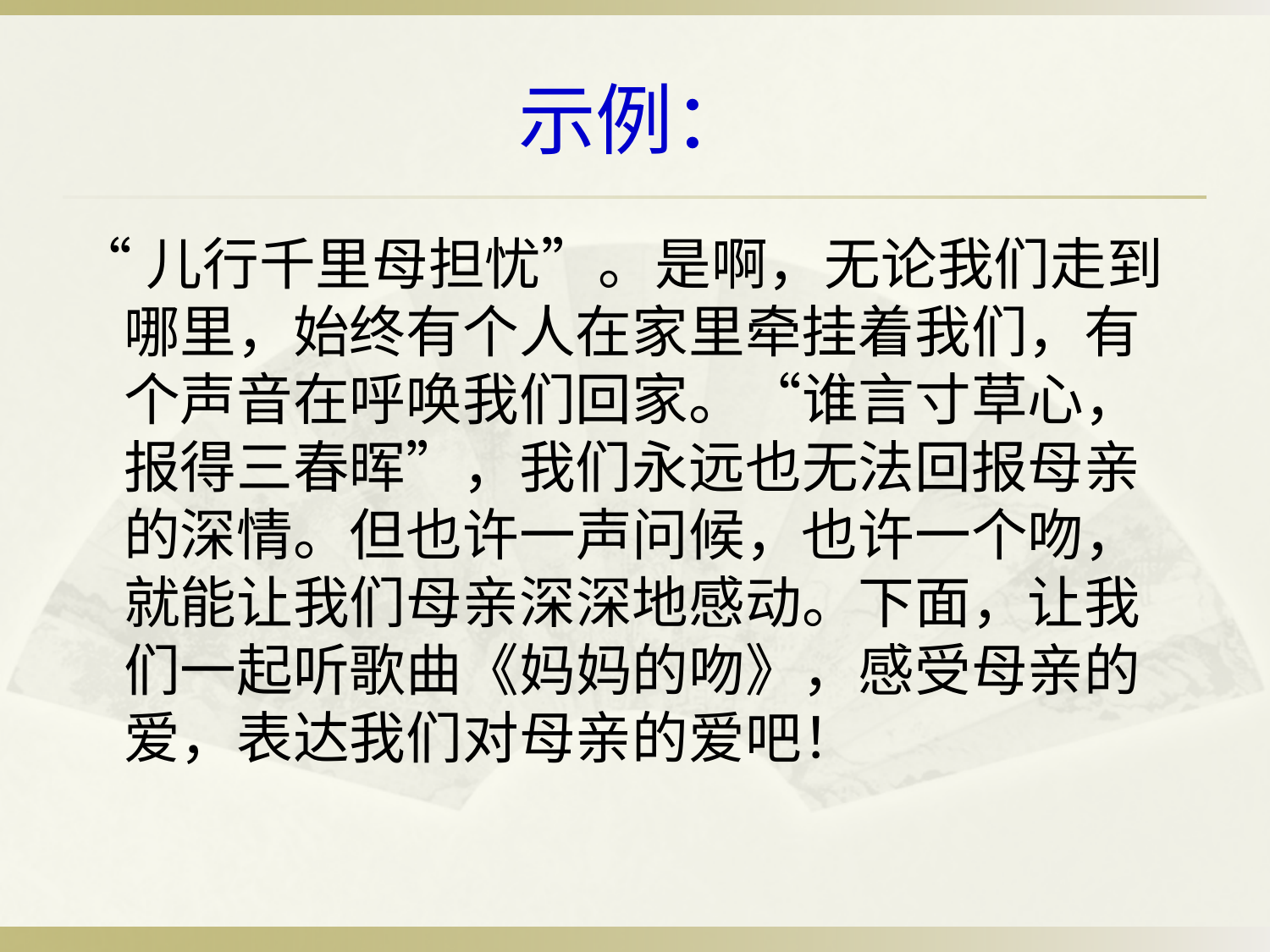

# 示例：
“儿行千里母担忧”。是啊，无论我们走到哪里，始终有个人在家里牵挂着我们，有个声音在呼唤我们回家。“谁言寸草心，报得三春晖”，我们永远也无法回报母亲的深情。但也许一声问候，也许一个吻，就能让我们母亲深深地感动。下面，让我们一起听歌曲《妈妈的吻》，感受母亲的爱，表达我们对母亲的爱吧！